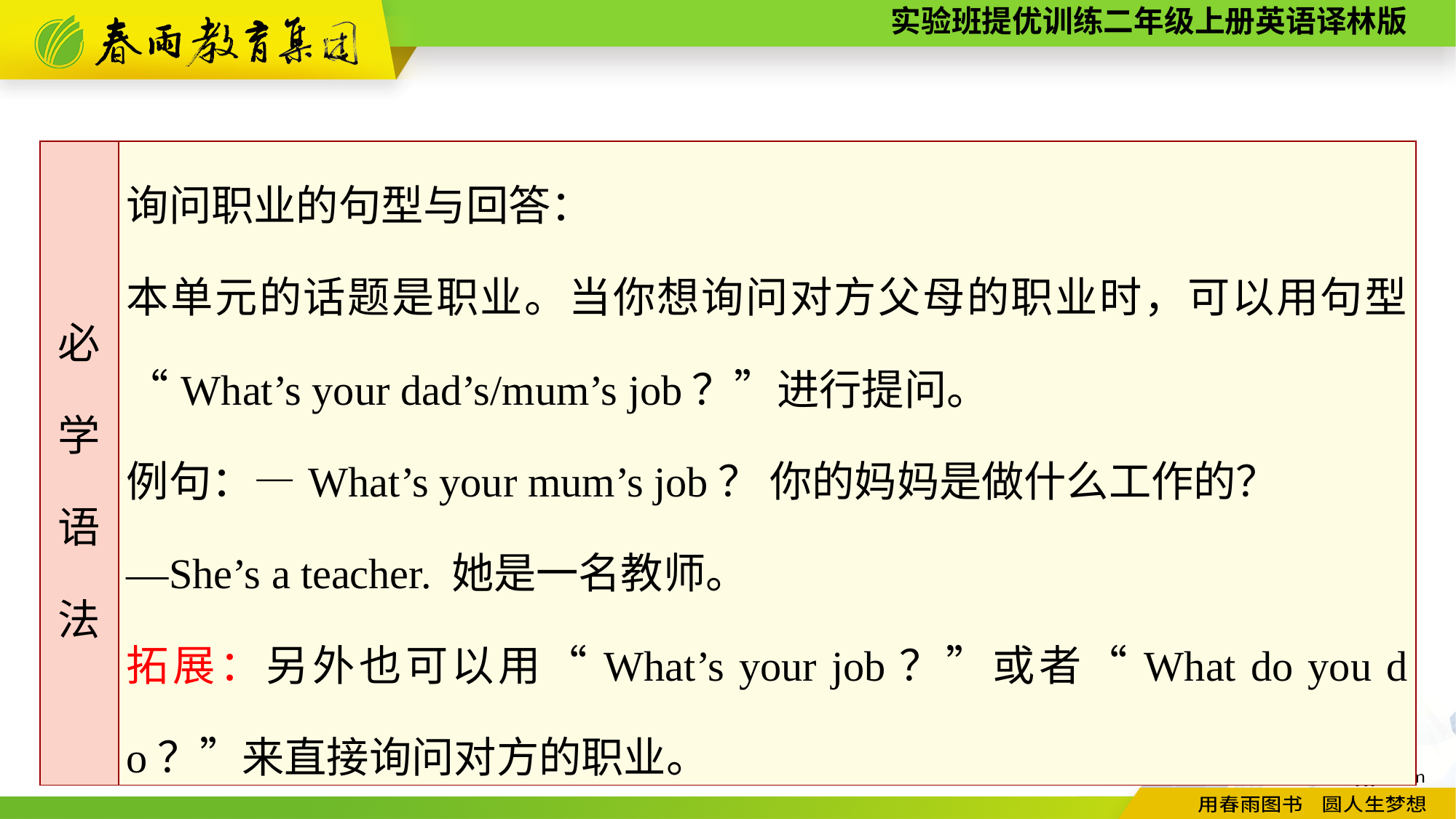

| 必 学 语 法 | 询问职业的句型与回答： 本单元的话题是职业。当你想询问对方父母的职业时，可以用句型“What’s your dad’s/mum’s job？”进行提问。 例句：—What’s your mum’s job？ 你的妈妈是做什么工作的？ —She’s a teacher. 她是一名教师。 拓展：另外也可以用“What’s your job？”或者“What do you do？”来直接询问对方的职业。 |
| --- | --- |